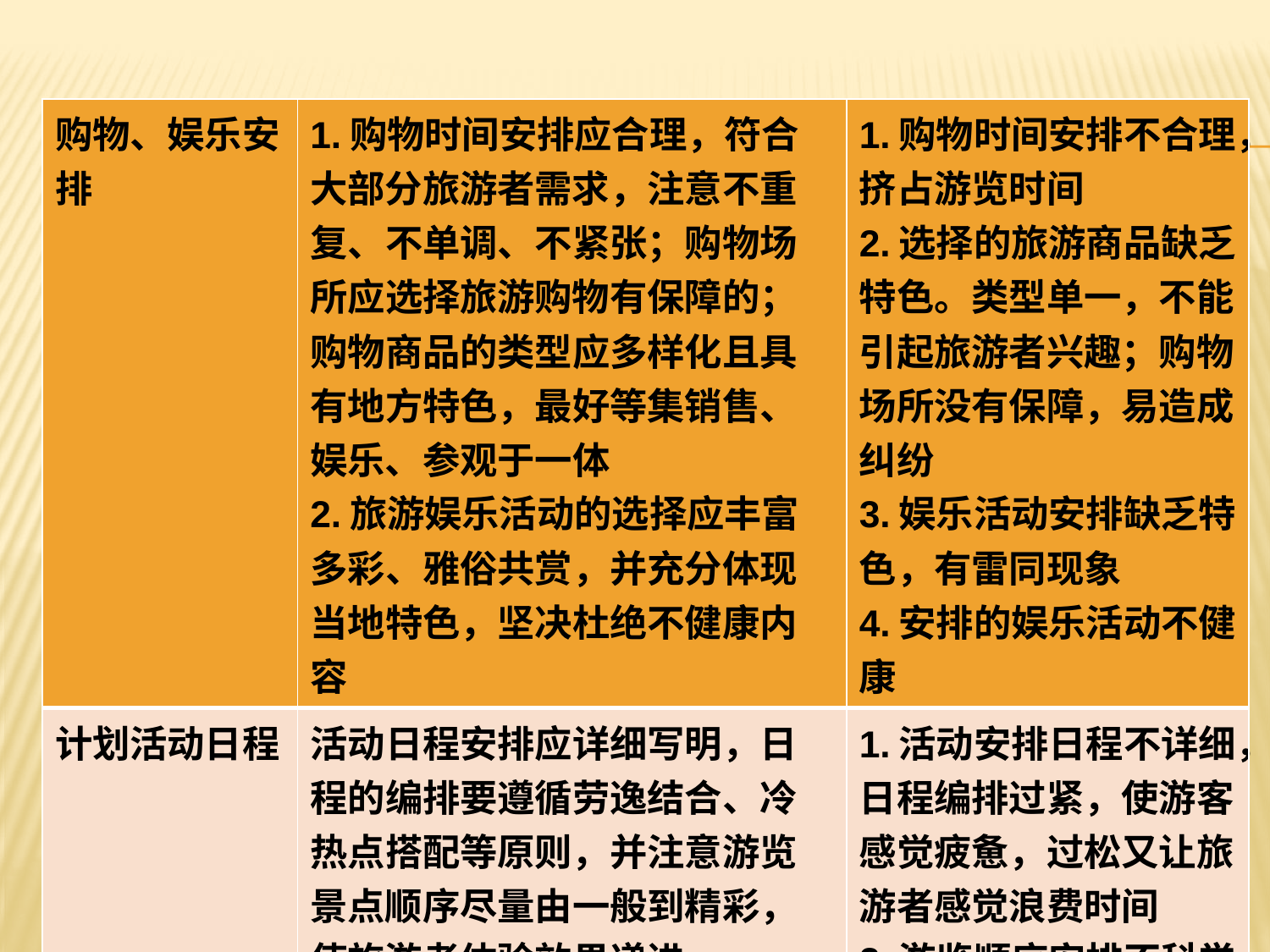

#
| 购物、娱乐安排 | 1.购物时间安排应合理，符合大部分旅游者需求，注意不重复、不单调、不紧张；购物场所应选择旅游购物有保障的；购物商品的类型应多样化且具有地方特色，最好等集销售、娱乐、参观于一体 2.旅游娱乐活动的选择应丰富多彩、雅俗共赏，并充分体现当地特色，坚决杜绝不健康内容 | 1.购物时间安排不合理，挤占游览时间 2.选择的旅游商品缺乏特色。类型单一，不能引起旅游者兴趣；购物场所没有保障，易造成纠纷 3.娱乐活动安排缺乏特色，有雷同现象 4.安排的娱乐活动不健康 |
| --- | --- | --- |
| 计划活动日程 | 活动日程安排应详细写明，日程的编排要遵循劳逸结合、冷热点搭配等原则，并注意游览景点顺序尽量由一般到精彩，使旅游者体验效果递进 | 1.活动安排日程不详细，日程编排过紧，使游客感觉疲惫，过松又让旅游者感觉浪费时间 2.游览顺序安排不科学，使旅游者无法体验效果 |